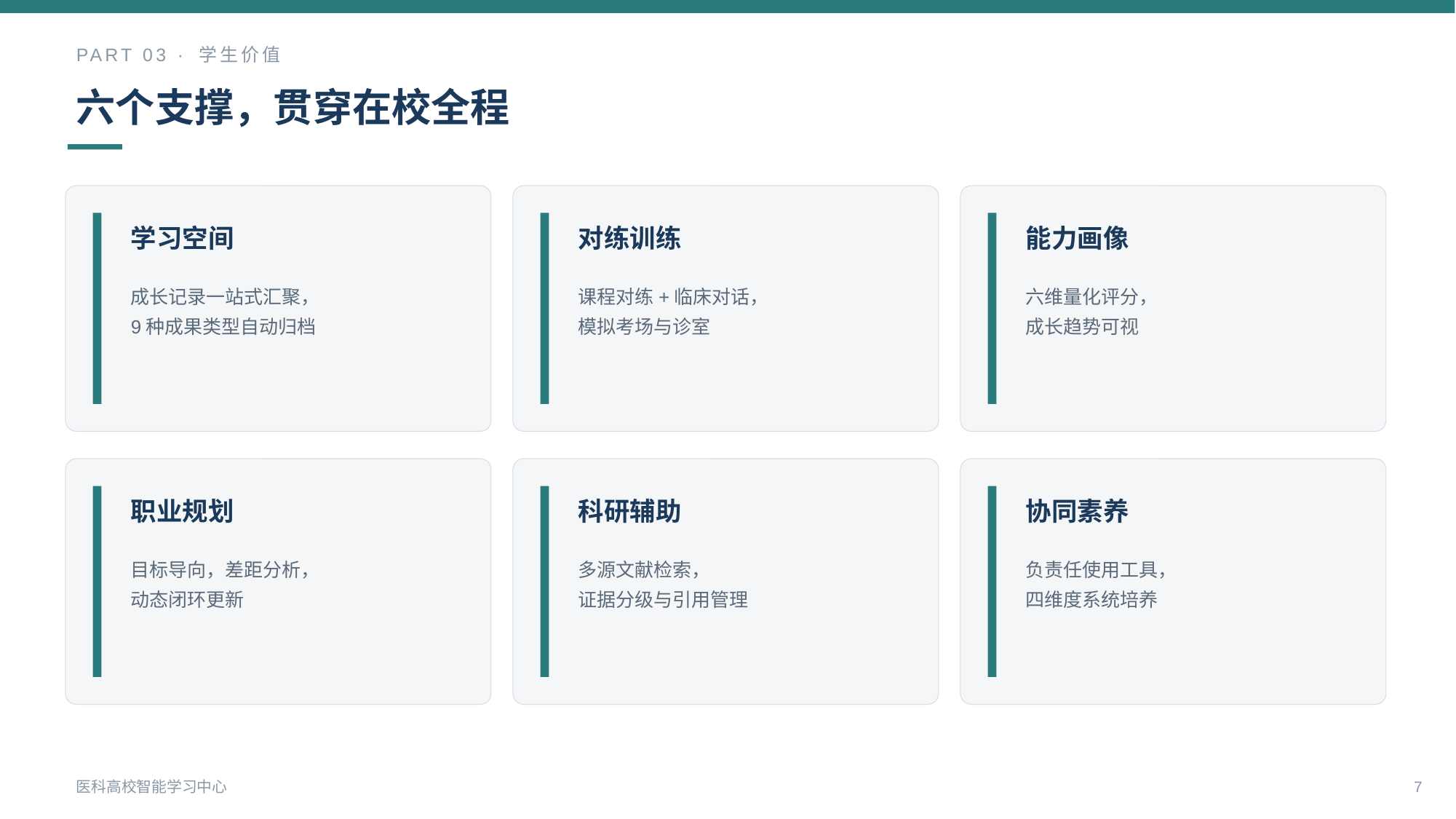

PART 03 · 学生价值
六个支撑，贯穿在校全程

学习空间

对练训练

能力画像
成长记录一站式汇聚，
9种成果类型自动归档
课程对练+临床对话，
模拟考场与诊室
六维量化评分，
成长趋势可视

职业规划

科研辅助

协同素养
目标导向，差距分析，
动态闭环更新
多源文献检索，
证据分级与引用管理
负责任使用工具，
四维度系统培养
医科高校智能学习中心
7